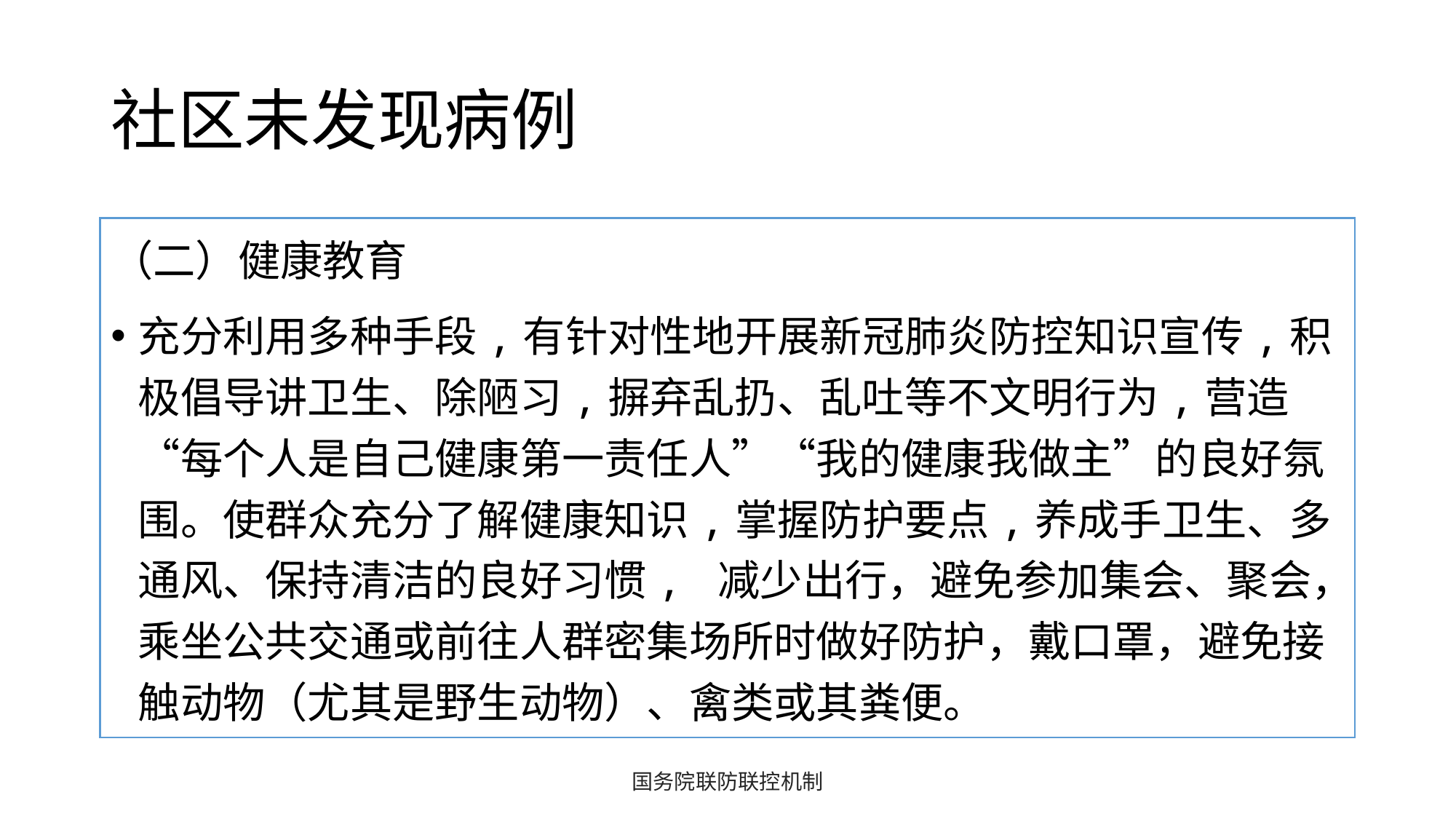

# 社区未发现病例
（二）健康教育
充分利用多种手段,有针对性地开展新冠肺炎防控知识宣传,积极倡导讲卫生、除陋习,摒弃乱扔、乱吐等不文明行为,营造“每个人是自己健康第一责任人”“我的健康我做主”的良好氛围。使群众充分了解健康知识,掌握防护要点,养成手卫生、多通风、保持清洁的良好习惯, 减少出行，避免参加集会、聚会，乘坐公共交通或前往人群密集场所时做好防护，戴口罩，避免接触动物（尤其是野生动物）、禽类或其粪便。

国务院联防联控机制
8